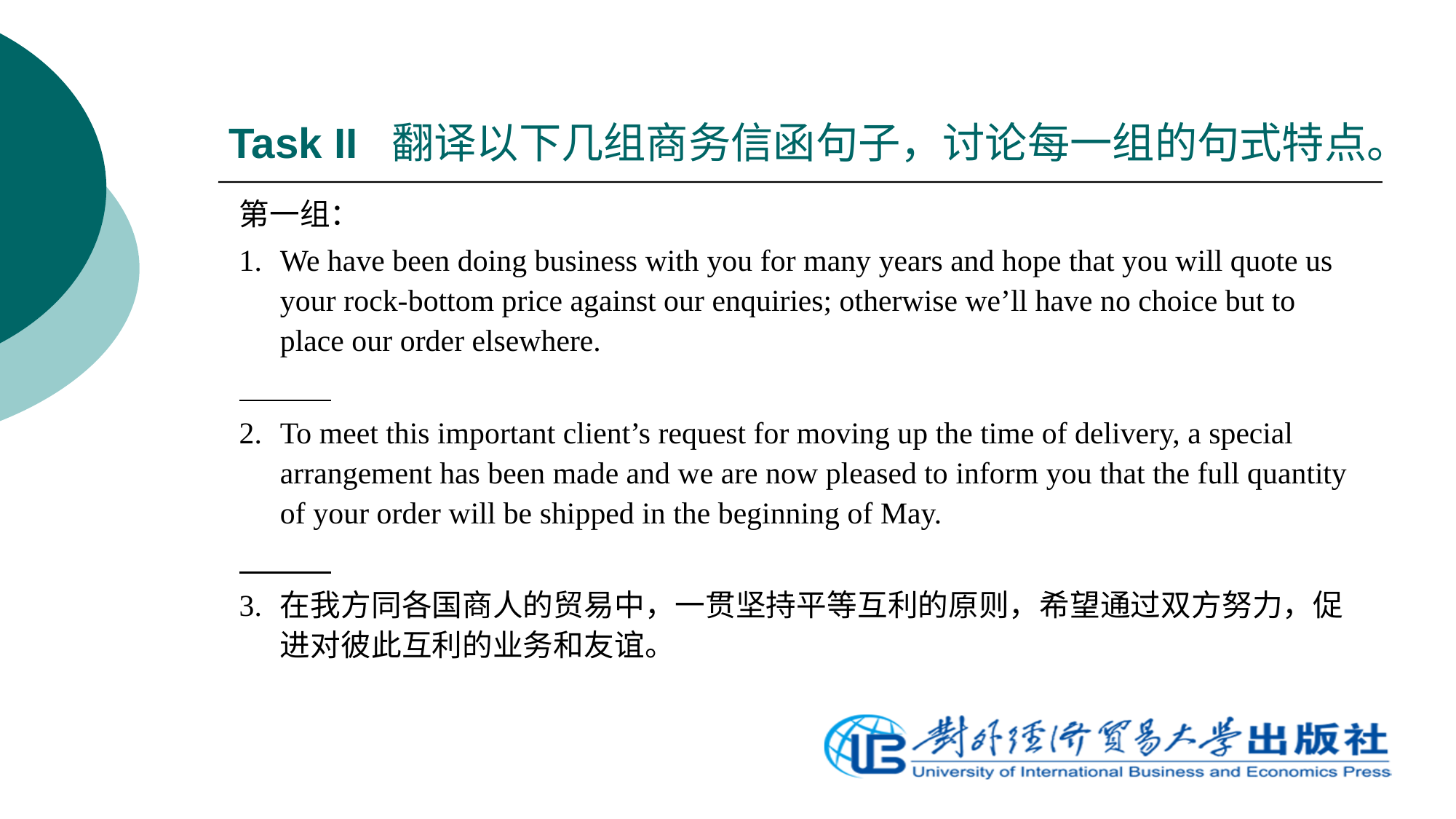

# Task II  翻译以下几组商务信函句子，讨论每一组的句式特点。
第一组：
1.	We have been doing business with you for many years and hope that you will quote us your rock-bottom price against our enquiries; otherwise we’ll have no choice but to place our order elsewhere.

2.	To meet this important client’s request for moving up the time of delivery, a special arrangement has been made and we are now pleased to inform you that the full quantity of your order will be shipped in the beginning of May.

3.	在我方同各国商人的贸易中，一贯坚持平等互利的原则，希望通过双方努力，促进对彼此互利的业务和友谊。